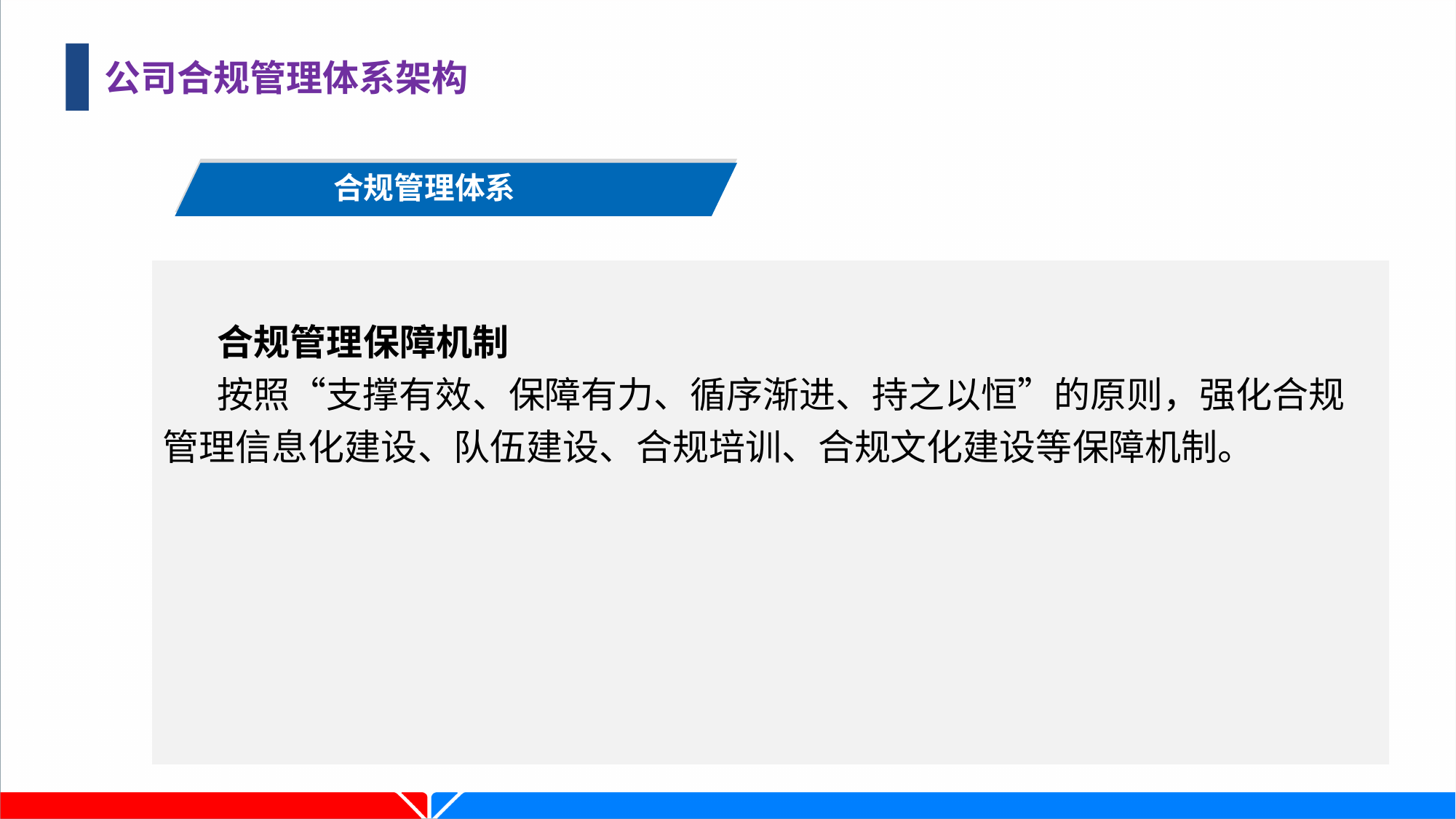

公司合规管理体系架构

合规管理体系

合规管理保障机制
按照“支撑有效、保障有力、循序渐进、持之以恒”的原则，强化合规管理信息化建设、队伍建设、合规培训、合规文化建设等保障机制。